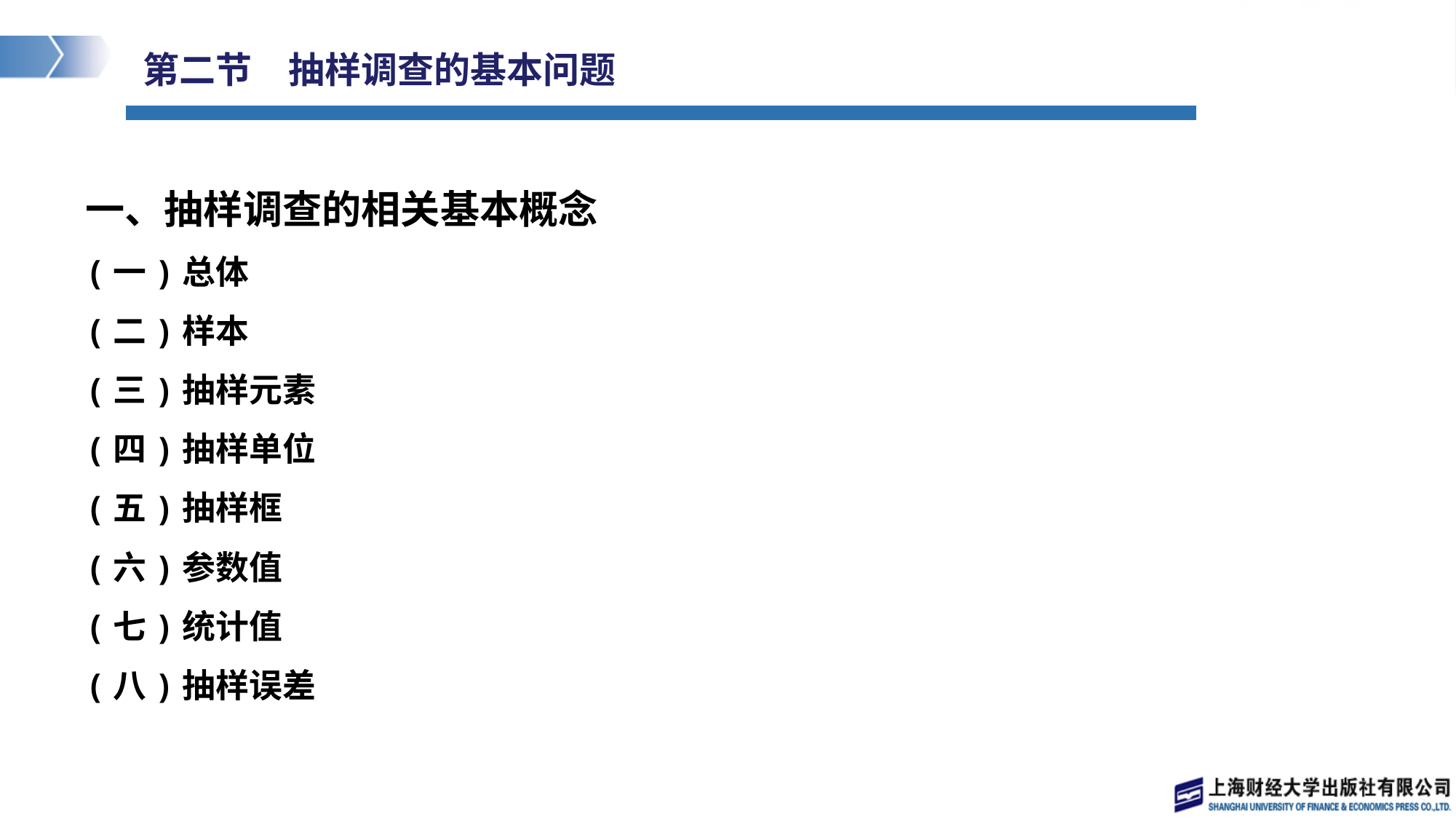

# 第二节　抽样调查的基本问题
一、抽样调查的相关基本概念
(一)总体
(二)样本
(三)抽样元素
(四)抽样单位
(五)抽样框
(六)参数值
(七)统计值
(八)抽样误差